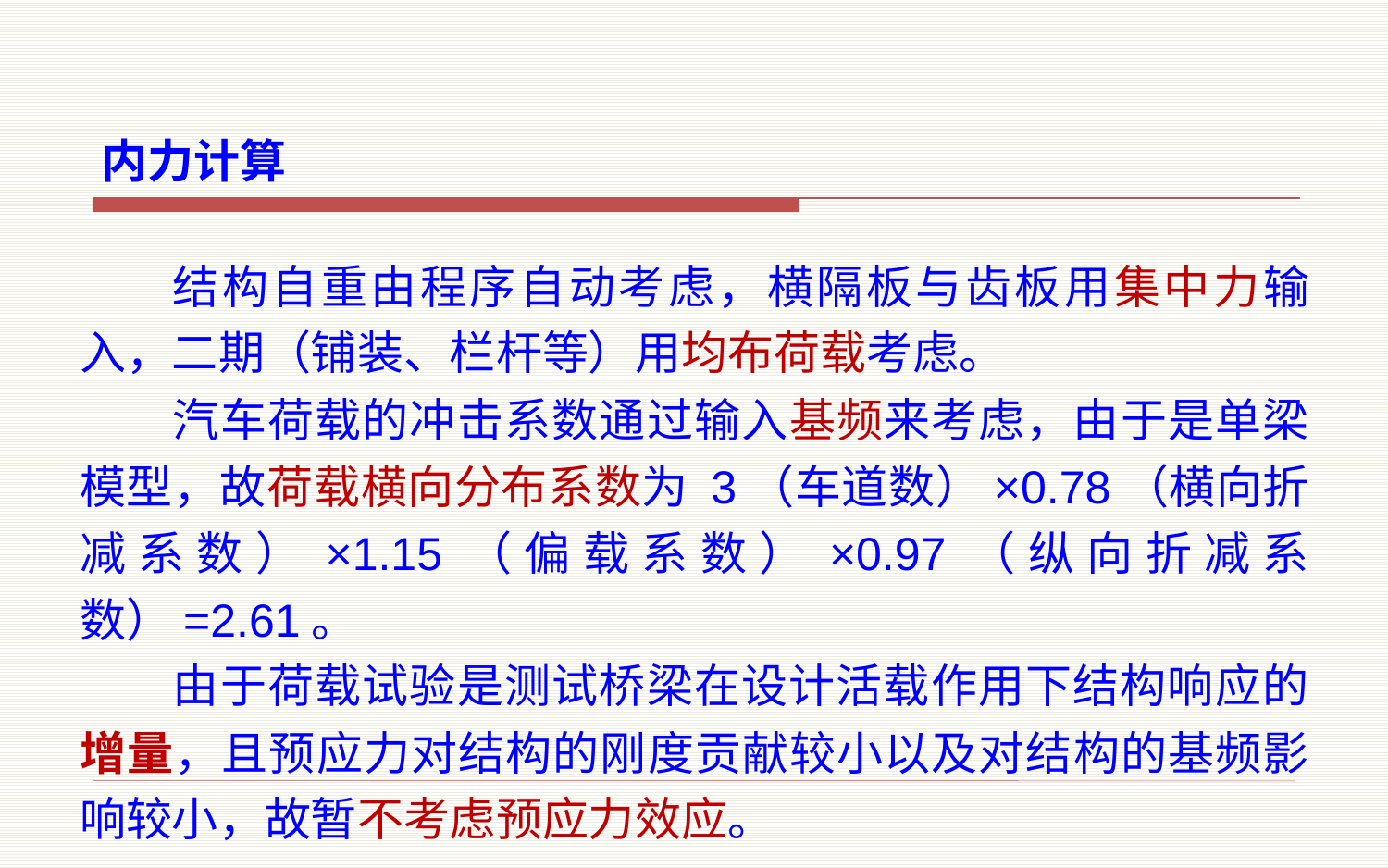

内力计算
结构自重由程序自动考虑，横隔板与齿板用集中力输入，二期（铺装、栏杆等）用均布荷载考虑。
汽车荷载的冲击系数通过输入基频来考虑，由于是单梁模型，故荷载横向分布系数为 3（车道数）×0.78（横向折减系数）×1.15（偏载系数）×0.97（纵向折减系数）=2.61。
由于荷载试验是测试桥梁在设计活载作用下结构响应的增量，且预应力对结构的刚度贡献较小以及对结构的基频影响较小，故暂不考虑预应力效应。